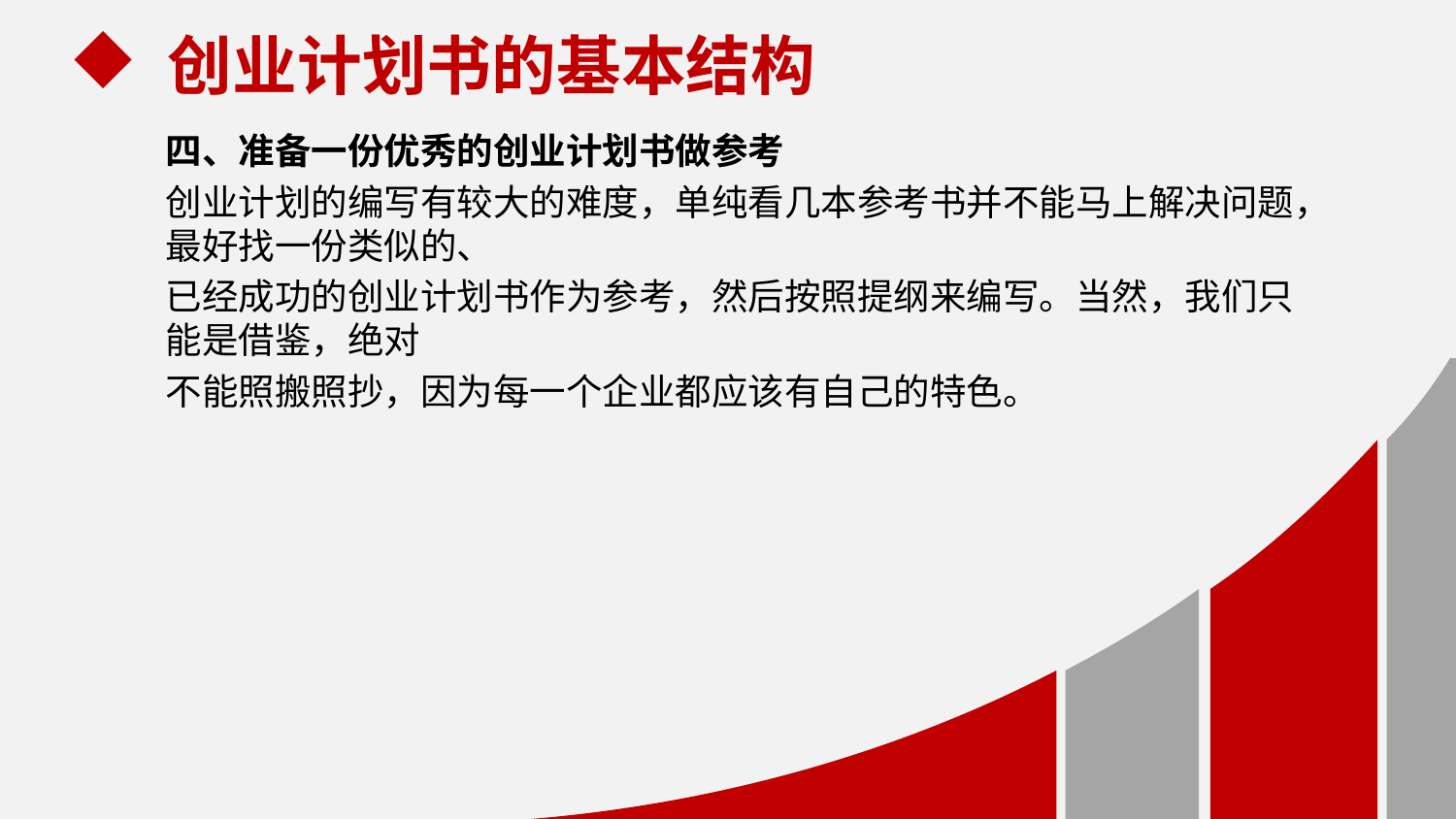

创业计划书的基本结构
四、准备一份优秀的创业计划书做参考
创业计划的编写有较大的难度，单纯看几本参考书并不能马上解决问题，最好找一份类似的、
已经成功的创业计划书作为参考，然后按照提纲来编写。当然，我们只能是借鉴，绝对
不能照搬照抄，因为每一个企业都应该有自己的特色。